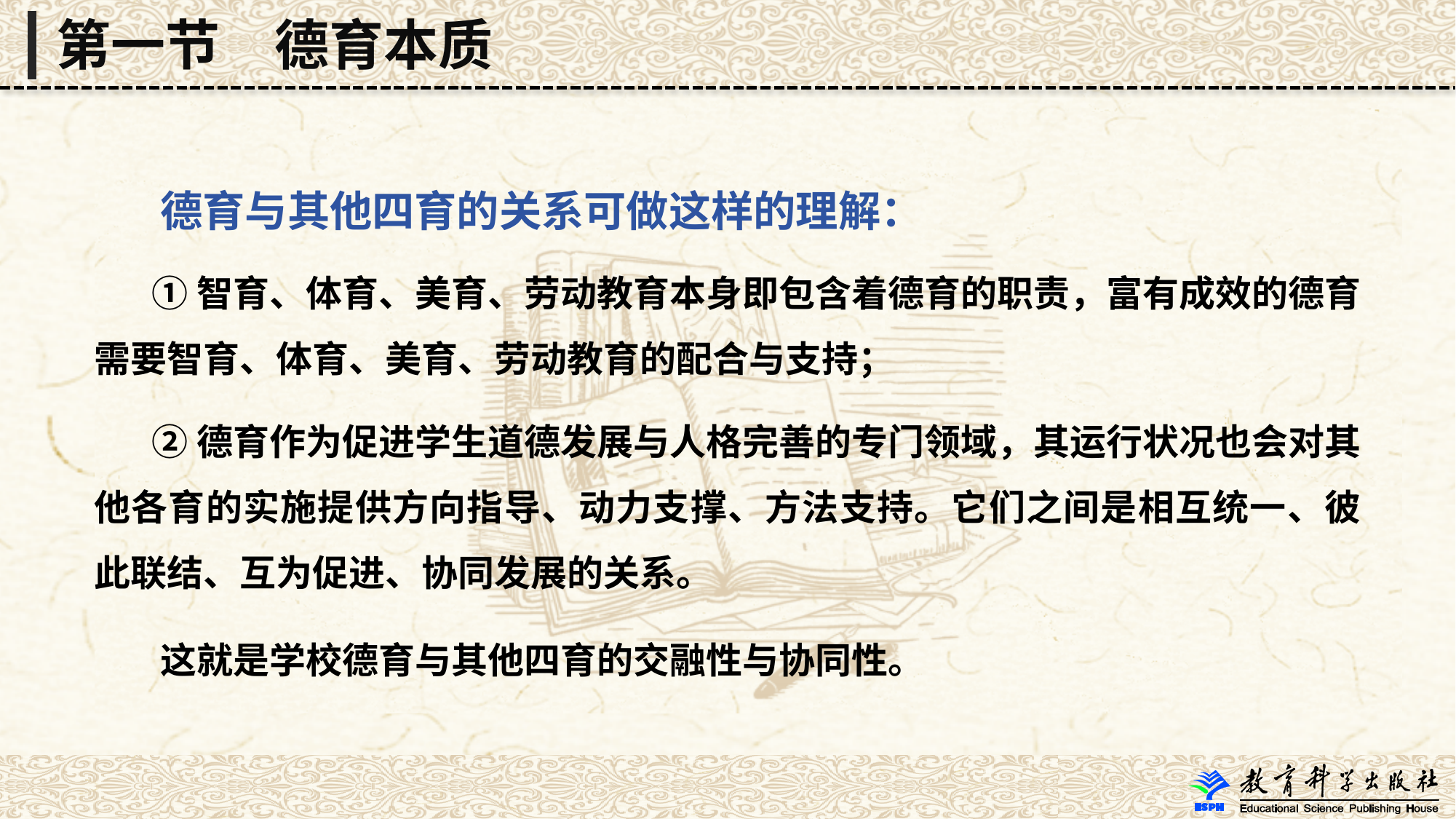

第一节　德育本质
       德育与其他四育的关系可做这样的理解：

       ①智育、体育、美育、劳动教育本身即包含着德育的职责，富有成效的德育需要智育、体育、美育、劳动教育的配合与支持；

       ②德育作为促进学生道德发展与人格完善的专门领域，其运行状况也会对其他各育的实施提供方向指导、动力支撑、方法支持。它们之间是相互统一、彼此联结、互为促进、协同发展的关系。

       这就是学校德育与其他四育的交融性与协同性。